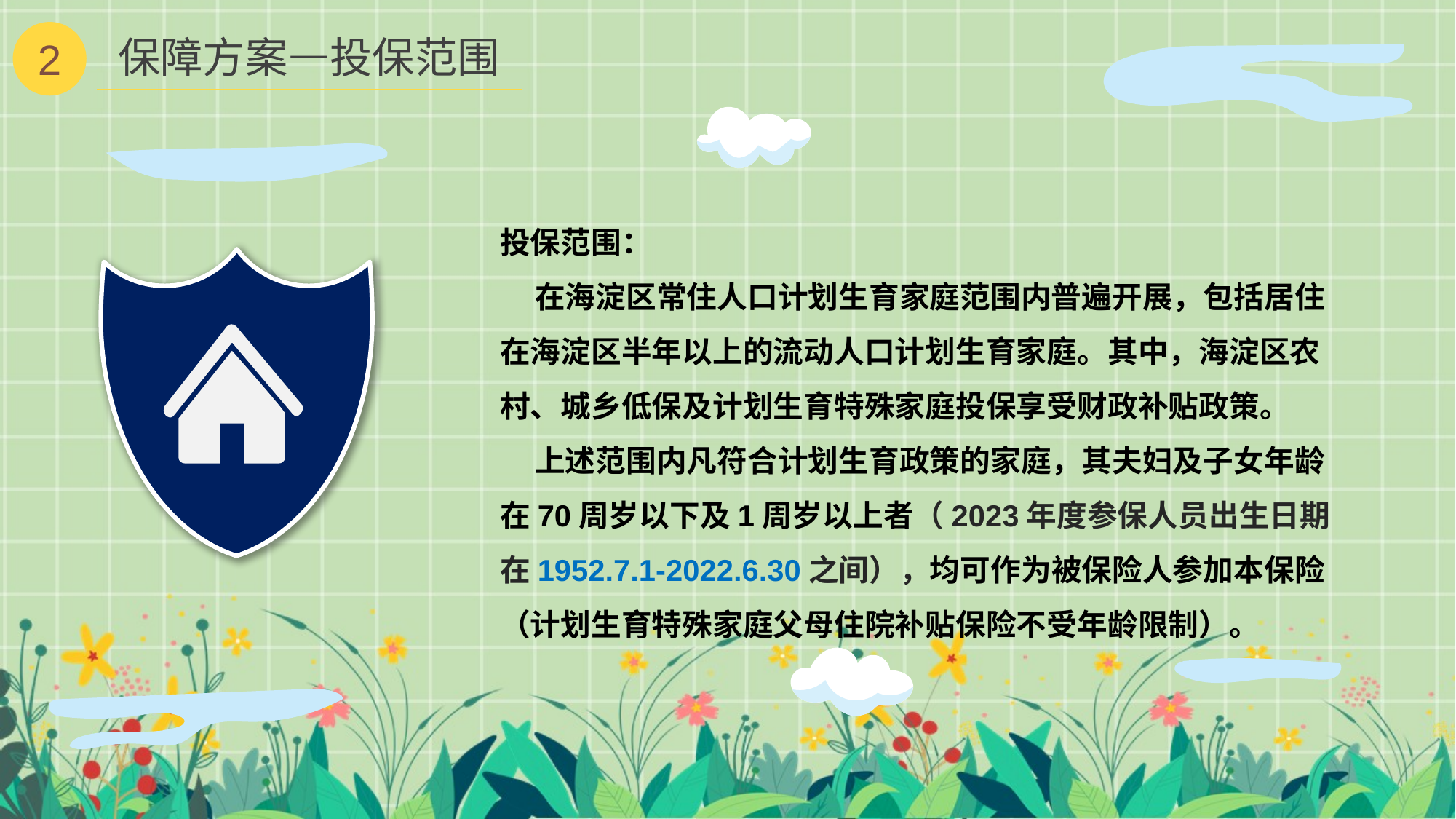

2
保障方案—投保范围

投保范围：
    在海淀区常住人口计划生育家庭范围内普遍开展，包括居住在海淀区半年以上的流动人口计划生育家庭。其中，海淀区农村、城乡低保及计划生育特殊家庭投保享受财政补贴政策。
    上述范围内凡符合计划生育政策的家庭，其夫妇及子女年龄在70周岁以下及1周岁以上者（2023年度参保人员出生日期在1952.7.1-2022.6.30之间），均可作为被保险人参加本保险（计划生育特殊家庭父母住院补贴保险不受年龄限制）。